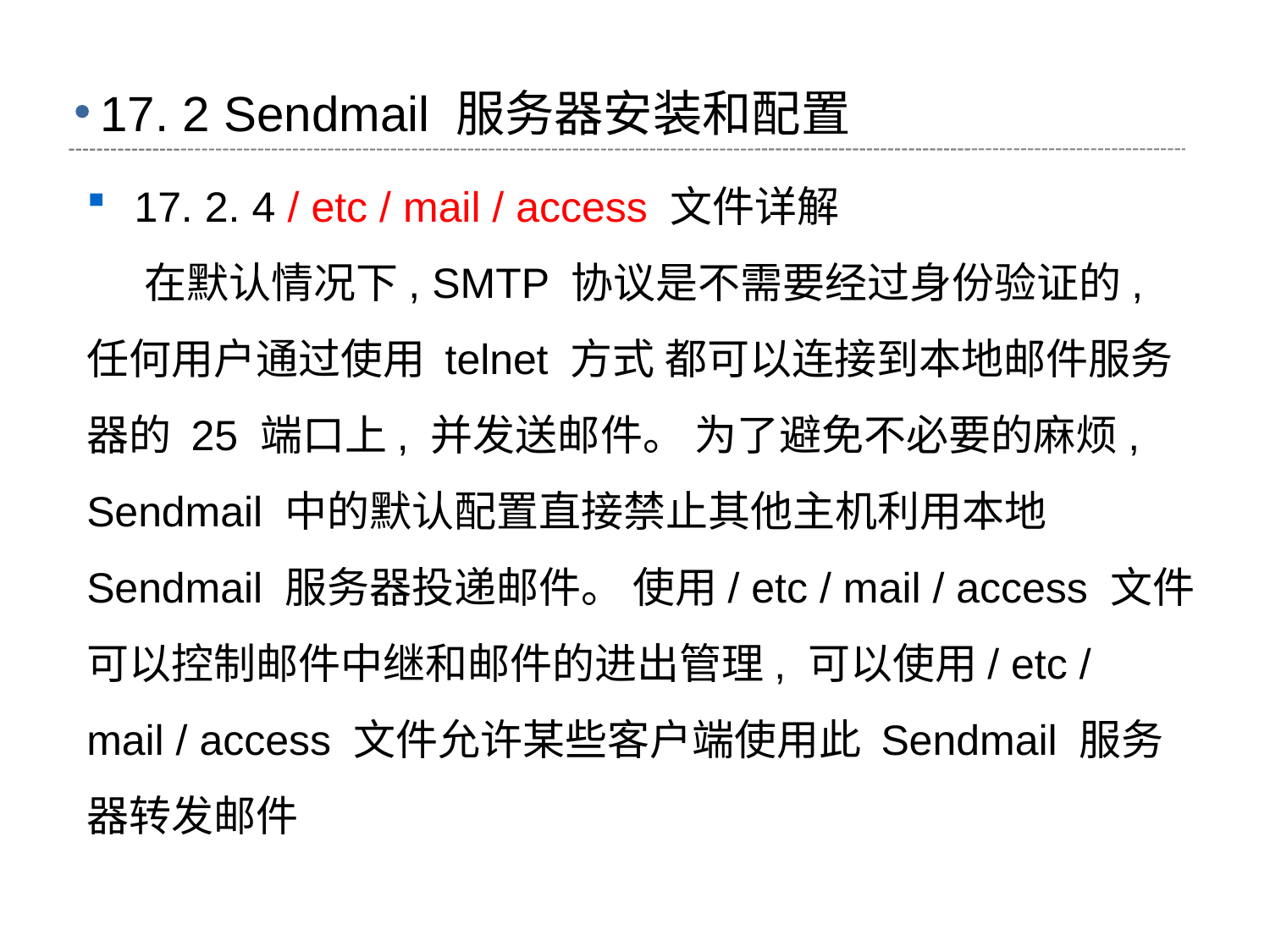

# 17. 2 Sendmail 服务器安装和配置
17. 2. 4 / etc / mail / access 文件详解
     在默认情况下, SMTP 协议是不需要经过身份验证的, 任何用户通过使用 telnet 方式 都可以连接到本地邮件服务器的 25 端口上, 并发送邮件。 为了避免不必要的麻烦, Sendmail 中的默认配置直接禁止其他主机利用本地 Sendmail 服务器投递邮件。 使用/ etc / mail / access 文件可以控制邮件中继和邮件的进出管理, 可以使用/ etc / mail / access 文件允许某些客户端使用此 Sendmail 服务器转发邮件